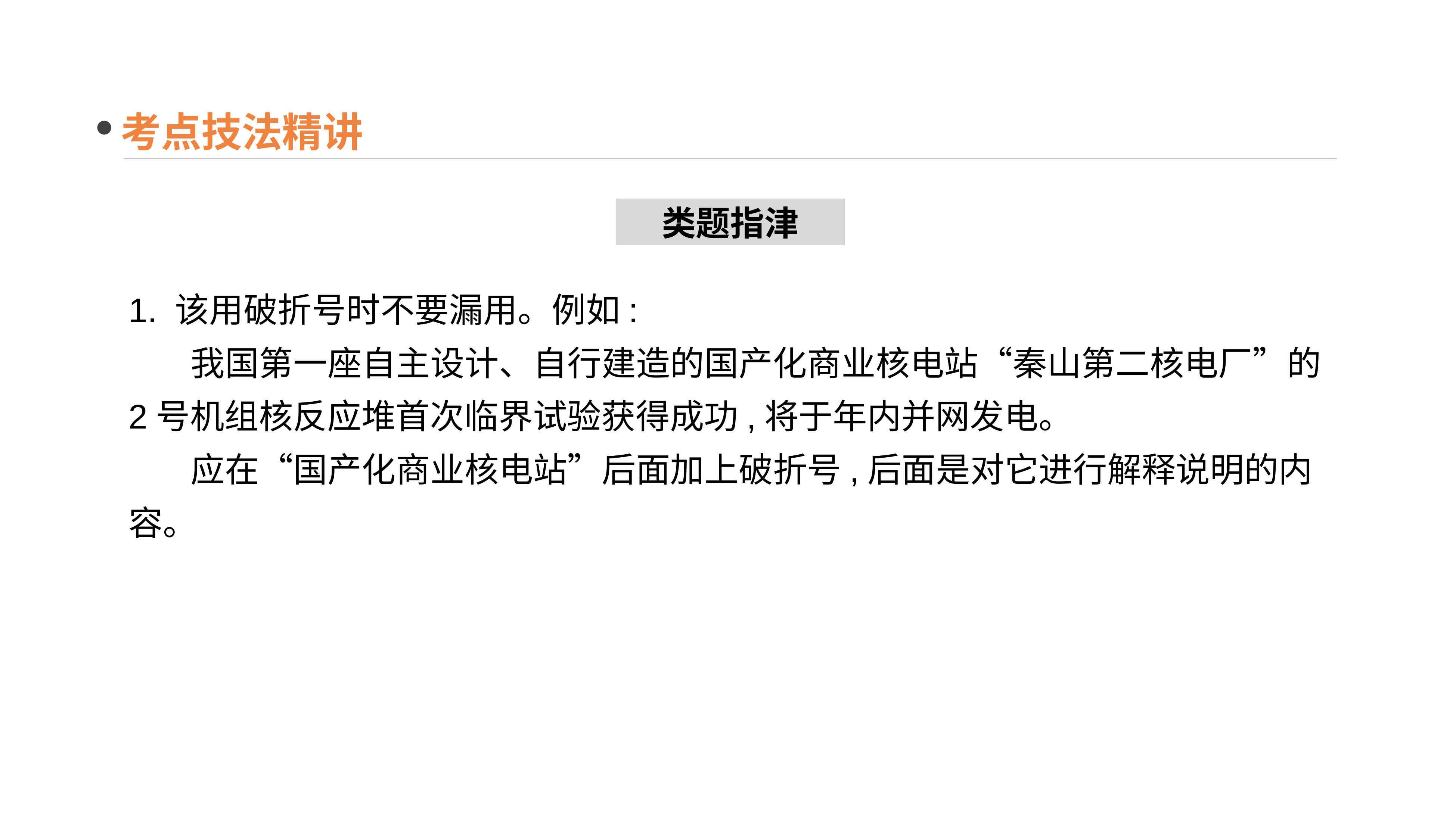

考点技法精讲

类题指津
1. 该用破折号时不要漏用。例如:
       我国第一座自主设计、自行建造的国产化商业核电站“秦山第二核电厂”的2号机组核反应堆首次临界试验获得成功,将于年内并网发电。
       应在“国产化商业核电站”后面加上破折号,后面是对它进行解释说明的内容。